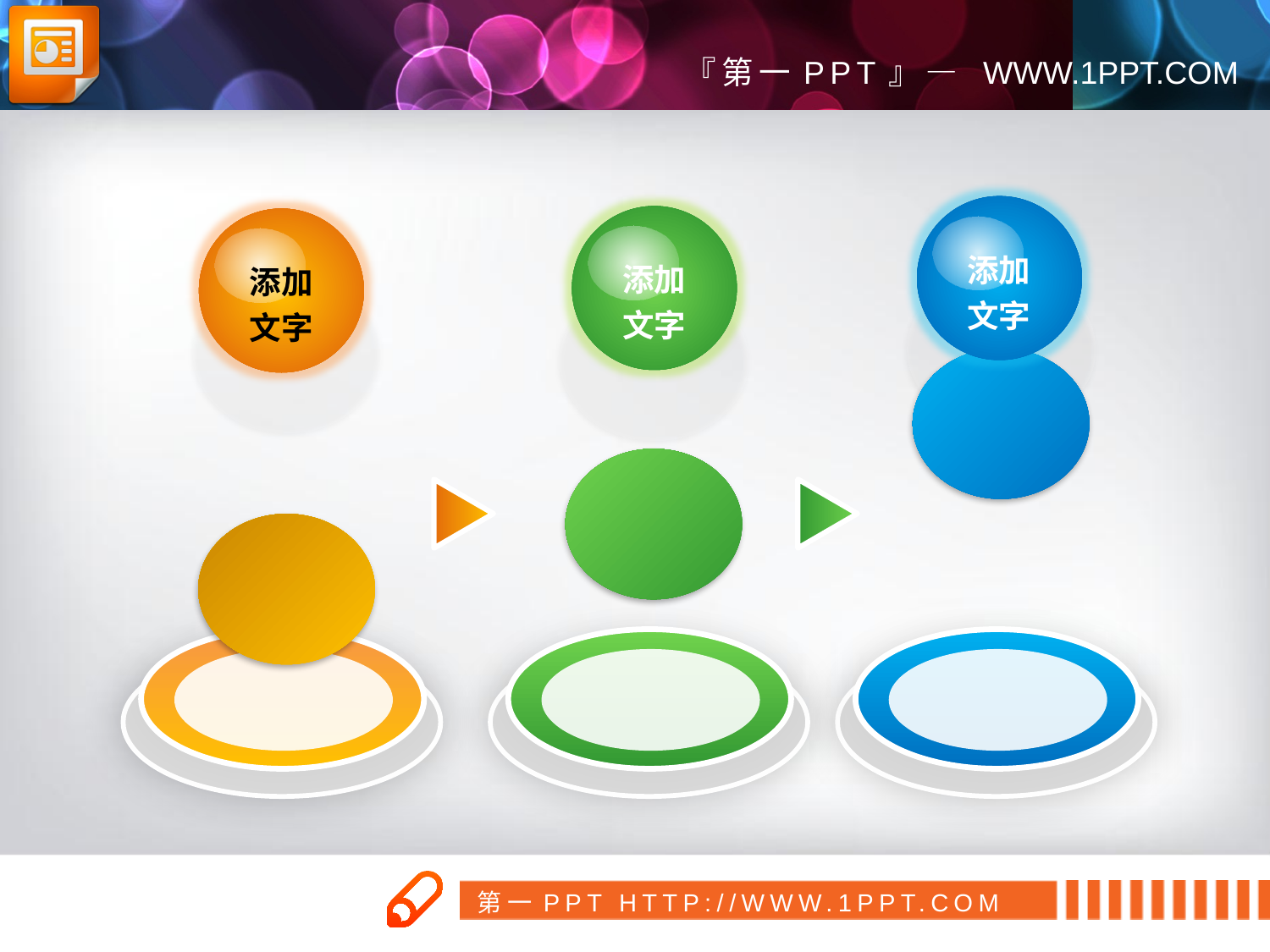

添加
文字

添加
文字

添加
文字

第一PPT模板网
www.1ppt.com